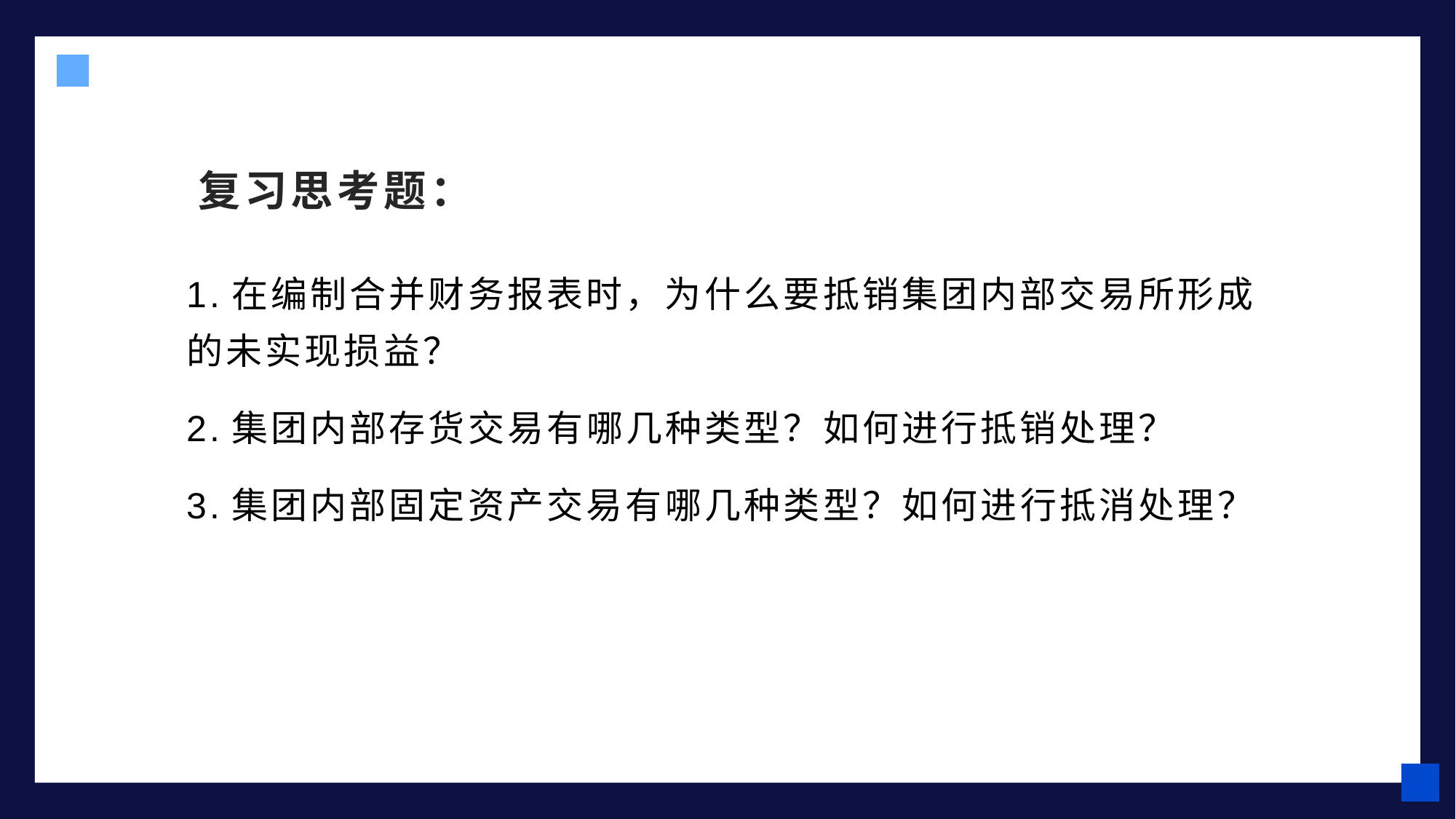

复习思考题：
1.在编制合并财务报表时，为什么要抵销集团内部交易所形成的未实现损益？
2.集团内部存货交易有哪几种类型？如何进行抵销处理？
3.集团内部固定资产交易有哪几种类型？如何进行抵消处理？